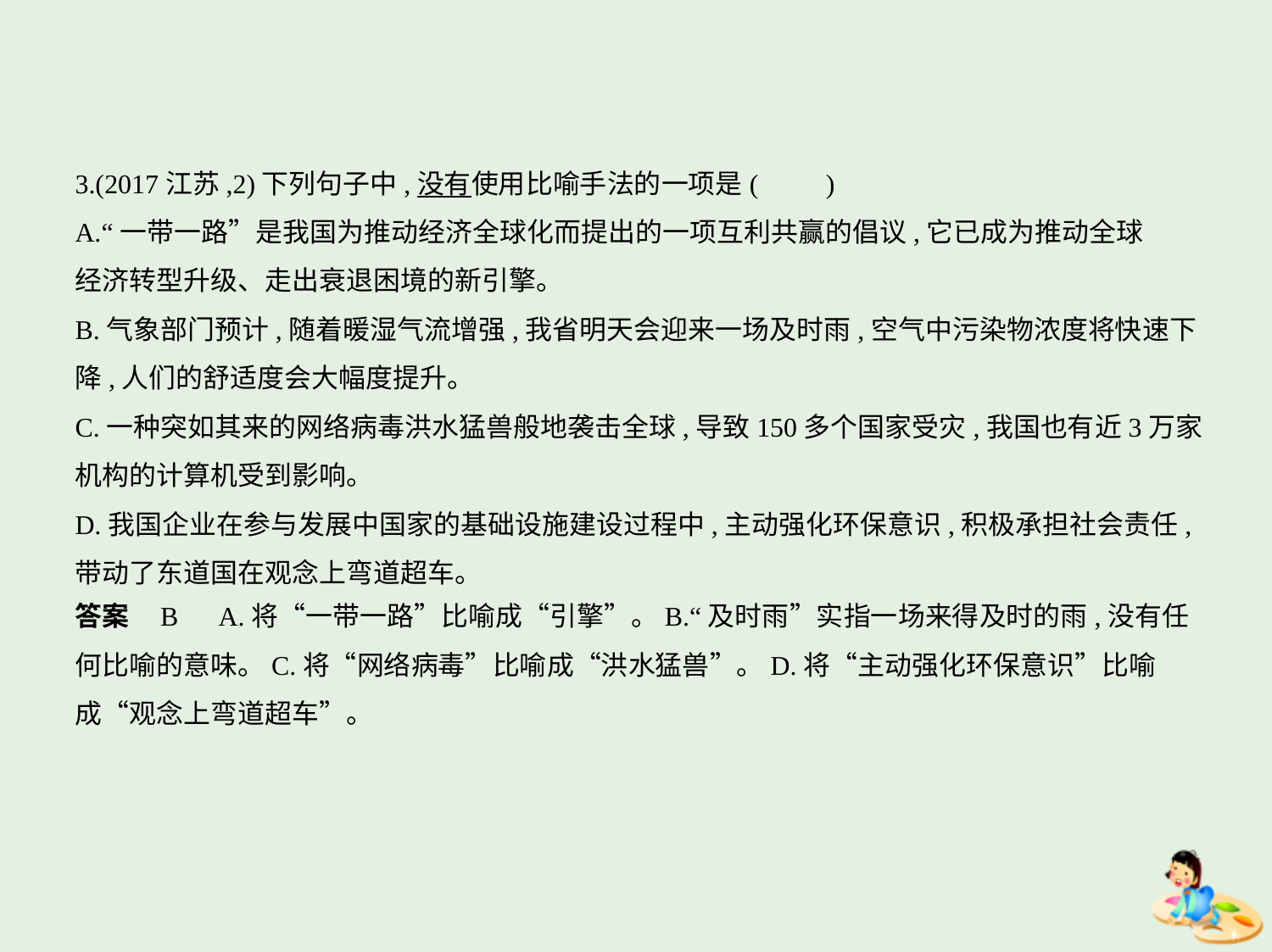

3.(2017江苏,2)下列句子中,没有使用比喻手法的一项是(　　)
A.“一带一路”是我国为推动经济全球化而提出的一项互利共赢的倡议,它已成为推动全球
经济转型升级、走出衰退困境的新引擎。
B.气象部门预计,随着暖湿气流增强,我省明天会迎来一场及时雨,空气中污染物浓度将快速下
降,人们的舒适度会大幅度提升。
C.一种突如其来的网络病毒洪水猛兽般地袭击全球,导致150多个国家受灾,我国也有近3万家
机构的计算机受到影响。
D.我国企业在参与发展中国家的基础设施建设过程中,主动强化环保意识,积极承担社会责任,
带动了东道国在观念上弯道超车。
答案    B　A.将“一带一路”比喻成“引擎”。B.“及时雨”实指一场来得及时的雨,没有任
何比喻的意味。C.将“网络病毒”比喻成“洪水猛兽”。D.将“主动强化环保意识”比喻
成“观念上弯道超车”。